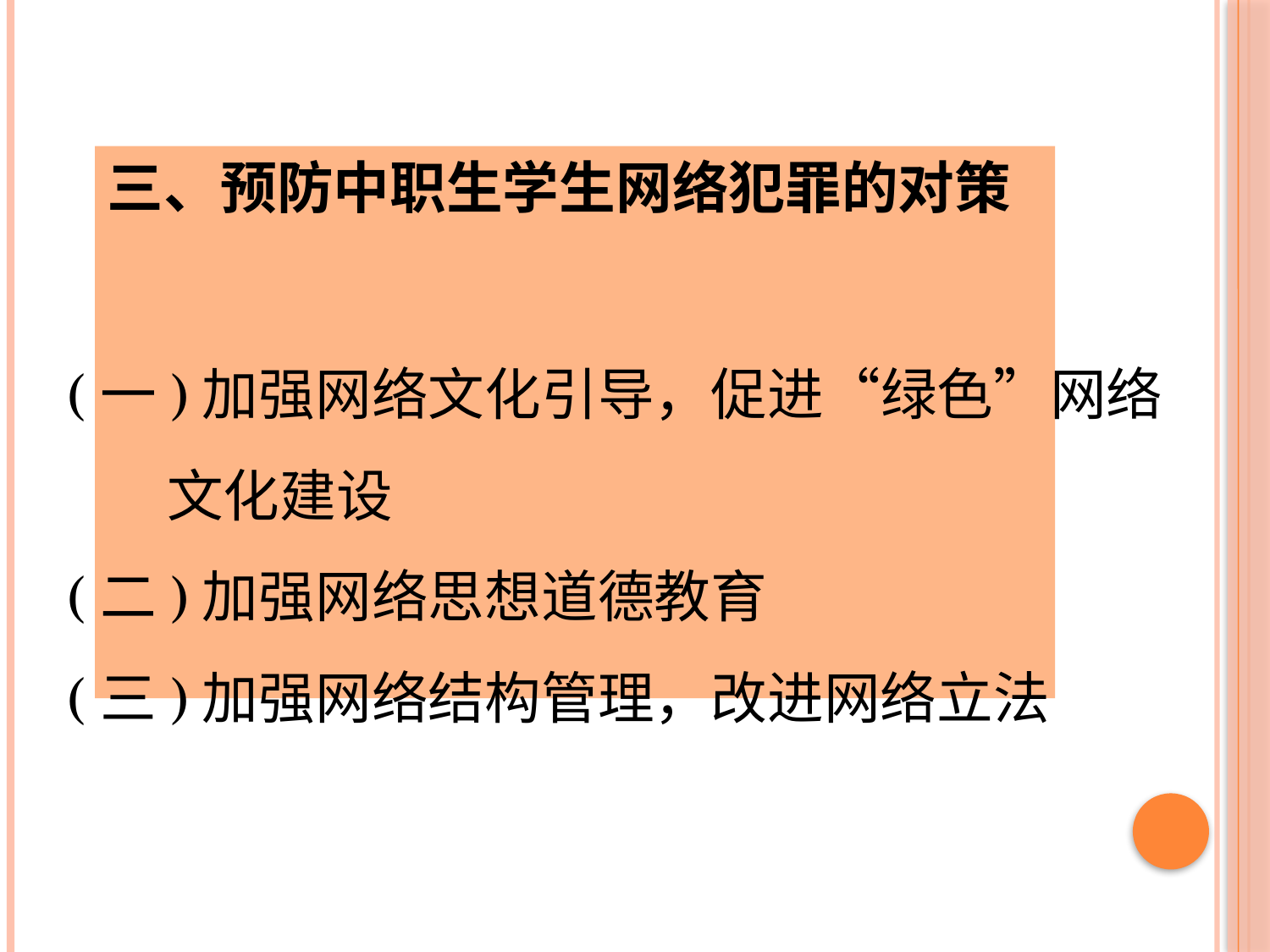

三、预防中职生学生网络犯罪的对策
(一)加强网络文化引导，促进“绿色”网络文化建设
(二)加强网络思想道德教育
(三)加强网络结构管理，改进网络立法